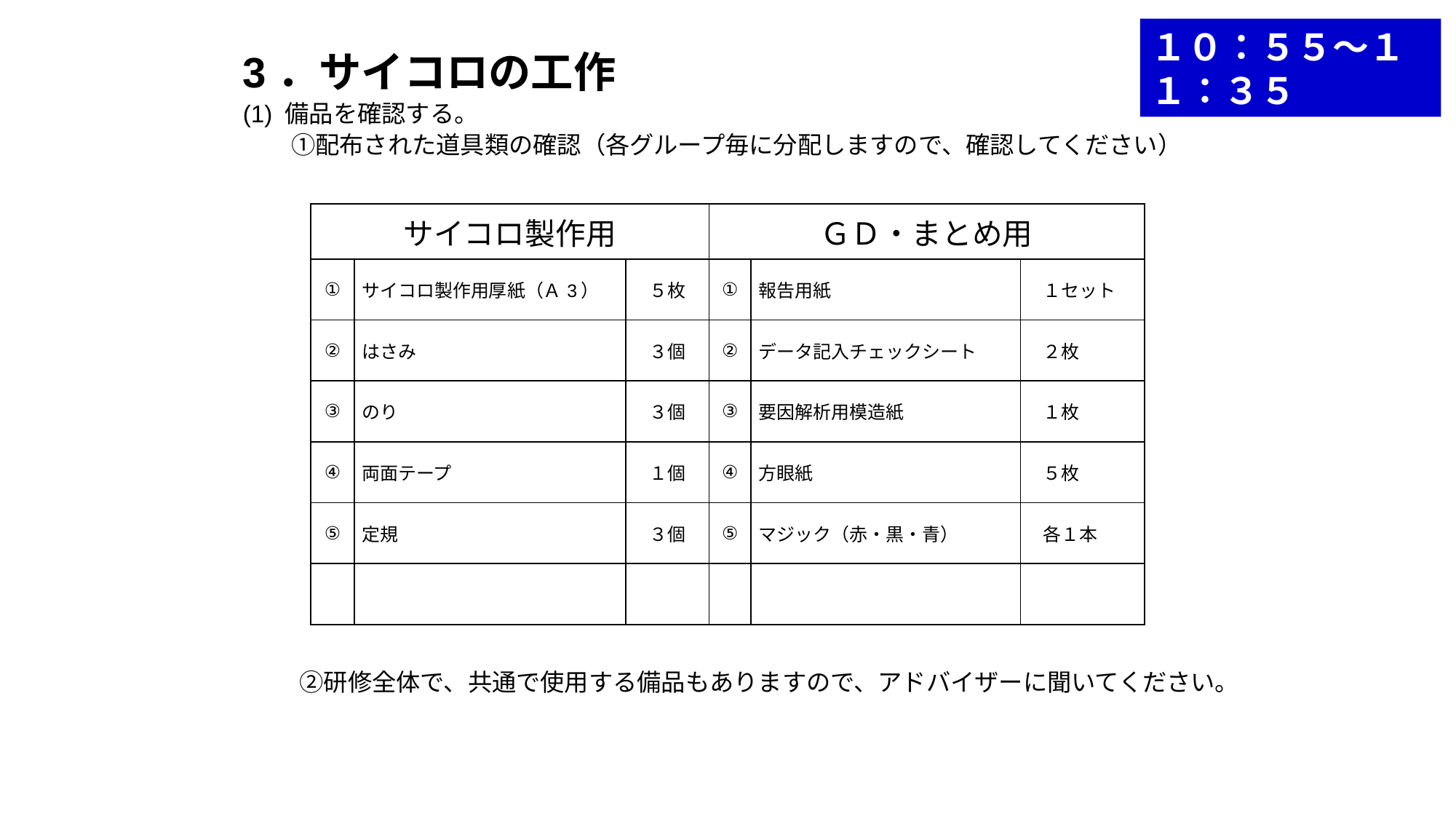

１０：５５～１１：３５
3．サイコロの工作
(1) 備品を確認する。
　　①配布された道具類の確認（各グループ毎に分配しますので、確認してください）
| サイコロ製作用 |  |  | ＧＤ・まとめ用 |  |  |
| --- | --- | --- | --- | --- | --- |
| ① | サイコロ製作用厚紙（Ａ3） | ５枚 | ① | 報告用紙 | １セット |
| ② | はさみ | ３個 | ② | データ記入チェックシート | ２枚 |
| ③ | のり | ３個 | ③ | 要因解析用模造紙 | １枚 |
| ④ | 両面テープ | １個 | ④ | 方眼紙 | ５枚 |
| ⑤ | 定規 | ３個 | ⑤ | マジック（赤・黒・青） | 各１本 |
|  |  |  |  |  |  |
　　②研修全体で、共通で使用する備品もありますので、アドバイザーに聞いてください。